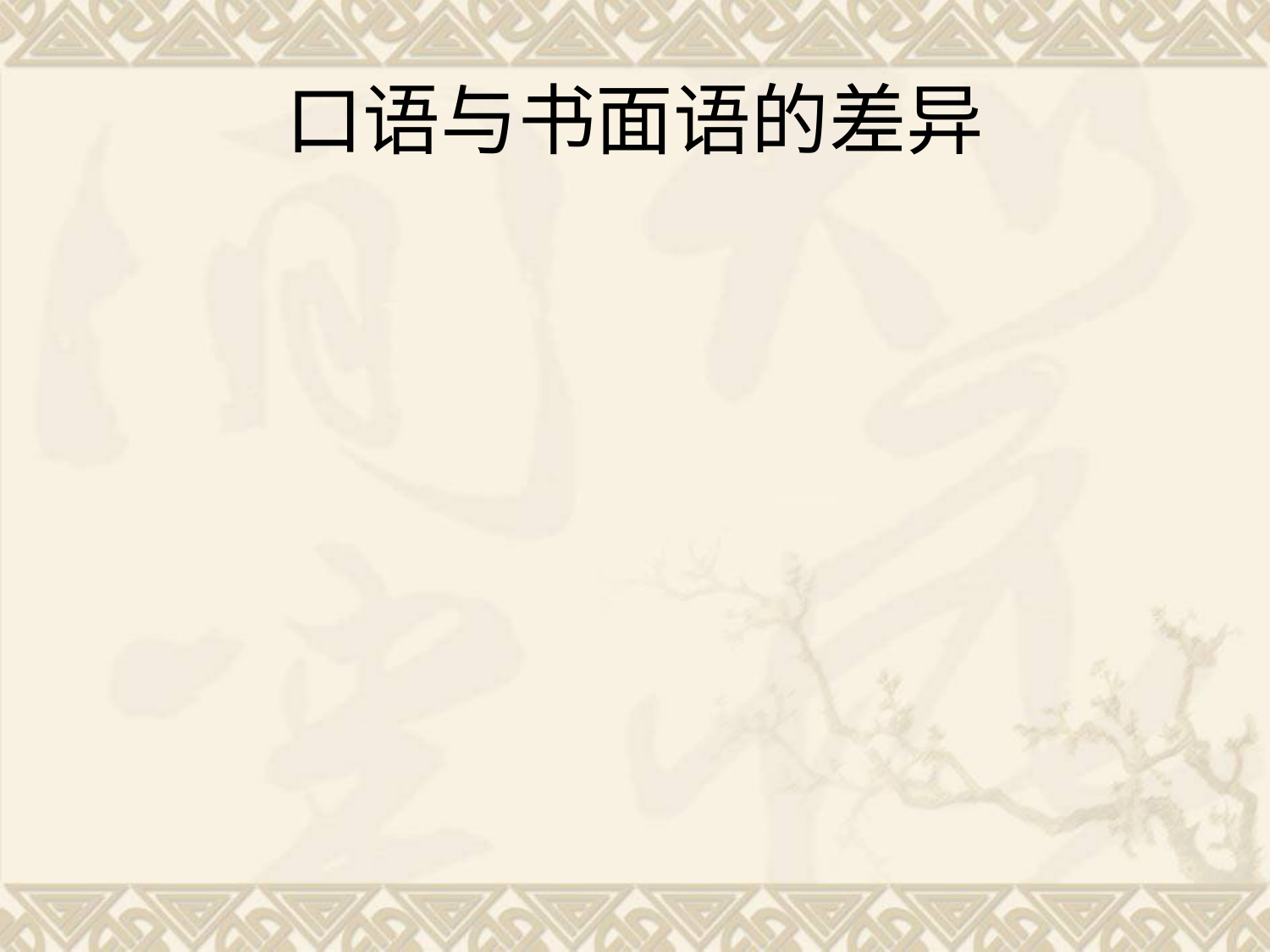

# 口语与书面语的差异
口语可以充分利用面对面的条件直接进行信息交流，可以充分发挥语调的抑扬顿挫，可以用平实简洁的通俗语句收到斩钉截铁的效果，还 可以随时根据需要把某个意思充分展开，充分强调，不仅不令人感到啰嗦重复，还会使人感到印象格外深刻。